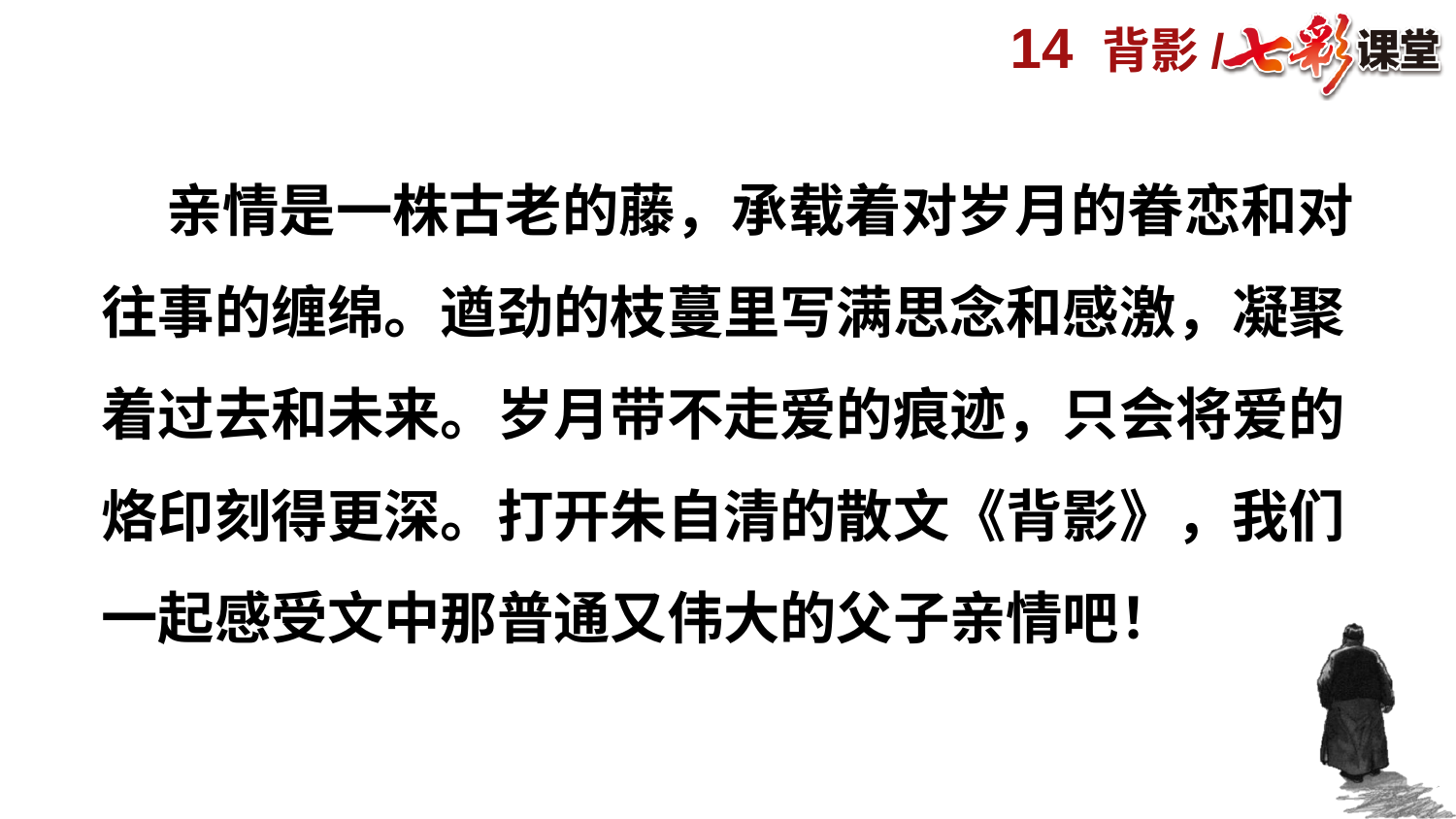

亲情是一株古老的藤，承载着对岁月的眷恋和对往事的缠绵。遒劲的枝蔓里写满思念和感激，凝聚着过去和未来。岁月带不走爱的痕迹，只会将爱的烙印刻得更深。打开朱自清的散文《背影》，我们一起感受文中那普通又伟大的父子亲情吧！